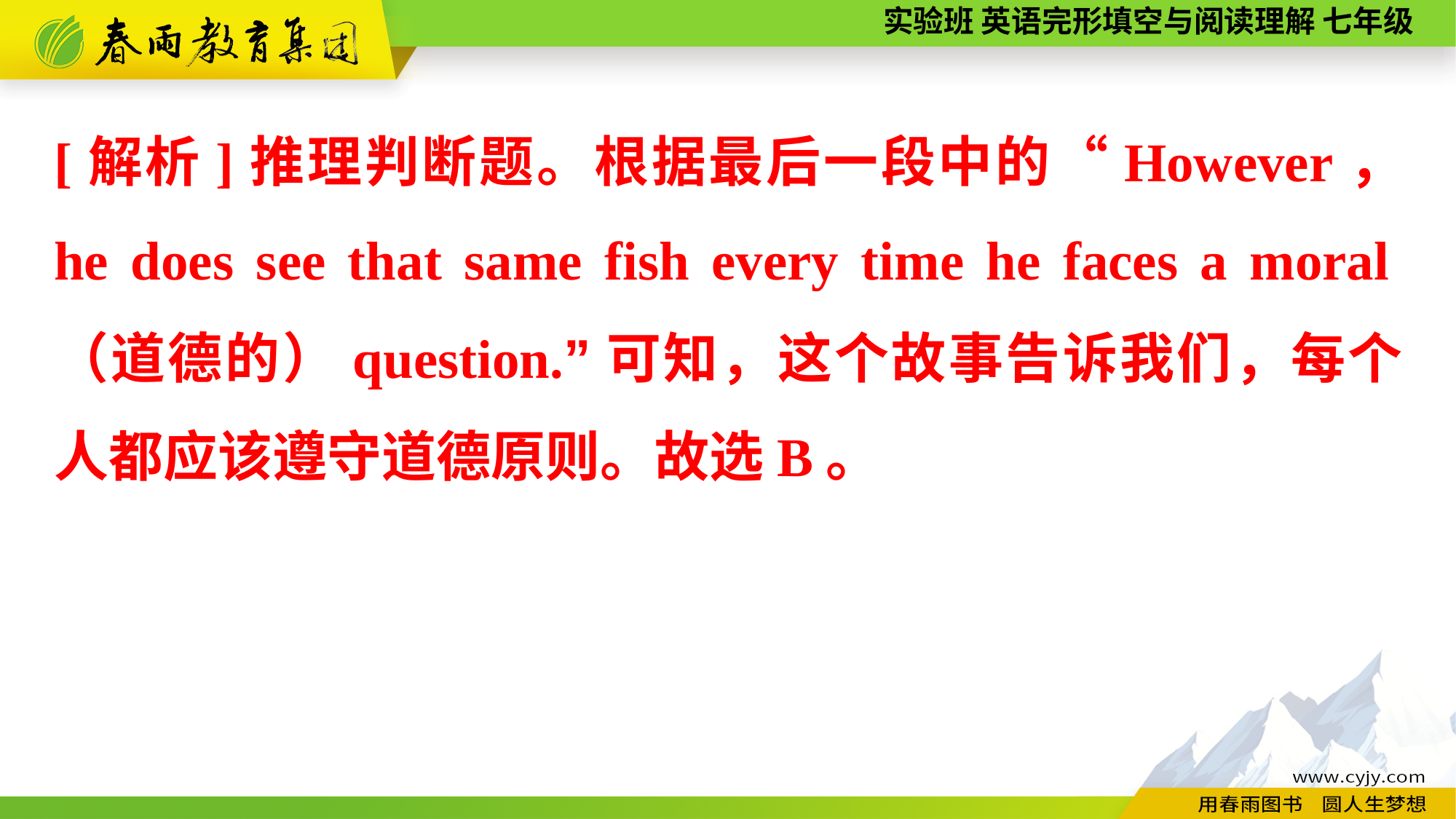

[解析]推理判断题。根据最后一段中的“However， he does see that same fish every time he faces a moral（道德的）question.”可知，这个故事告诉我们，每个人都应该遵守道德原则。故选B。